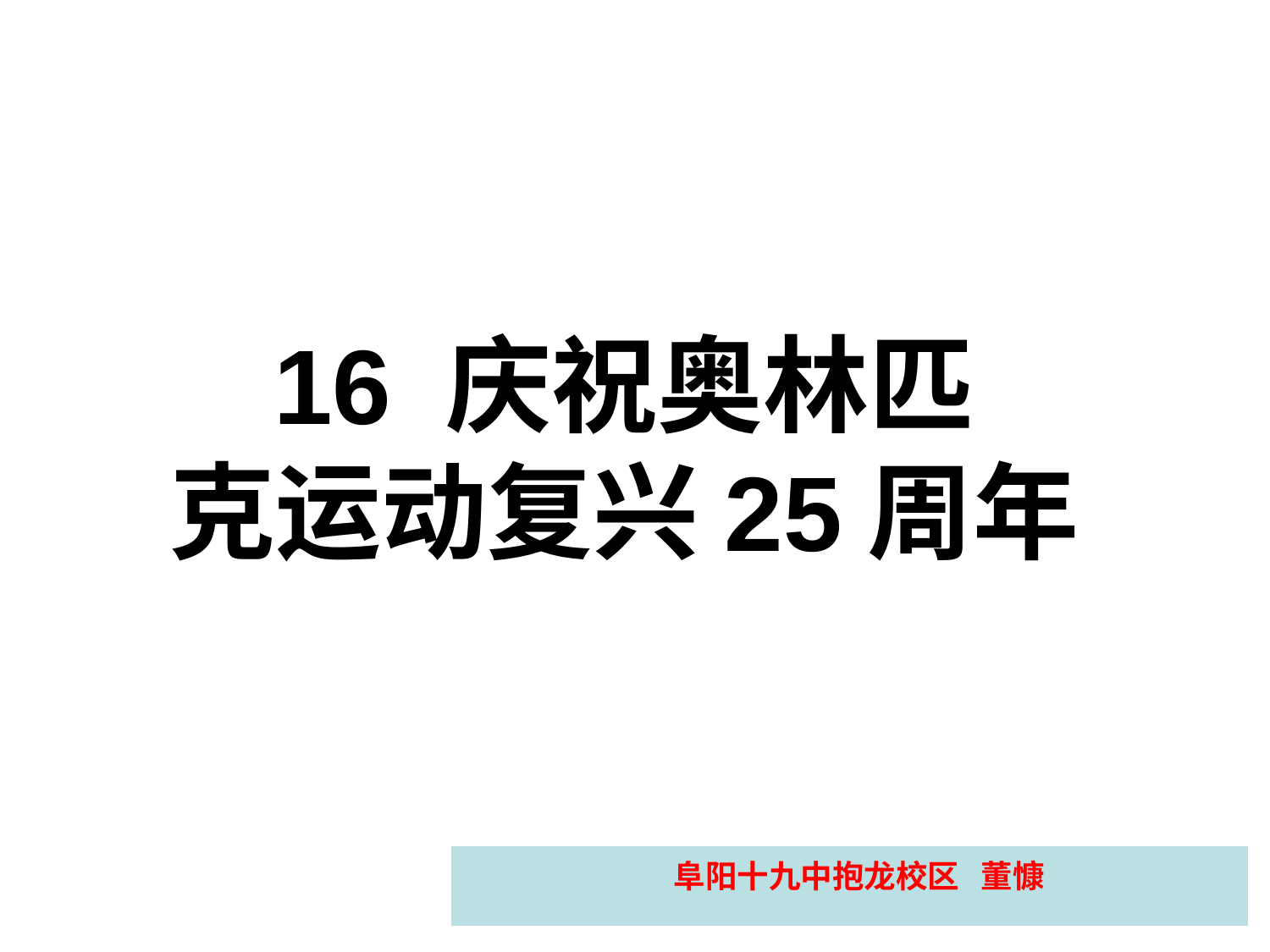

16 庆祝奥林匹
克运动复兴25周年
| 阜阳十九中抱龙校区 董慷 |
| --- |